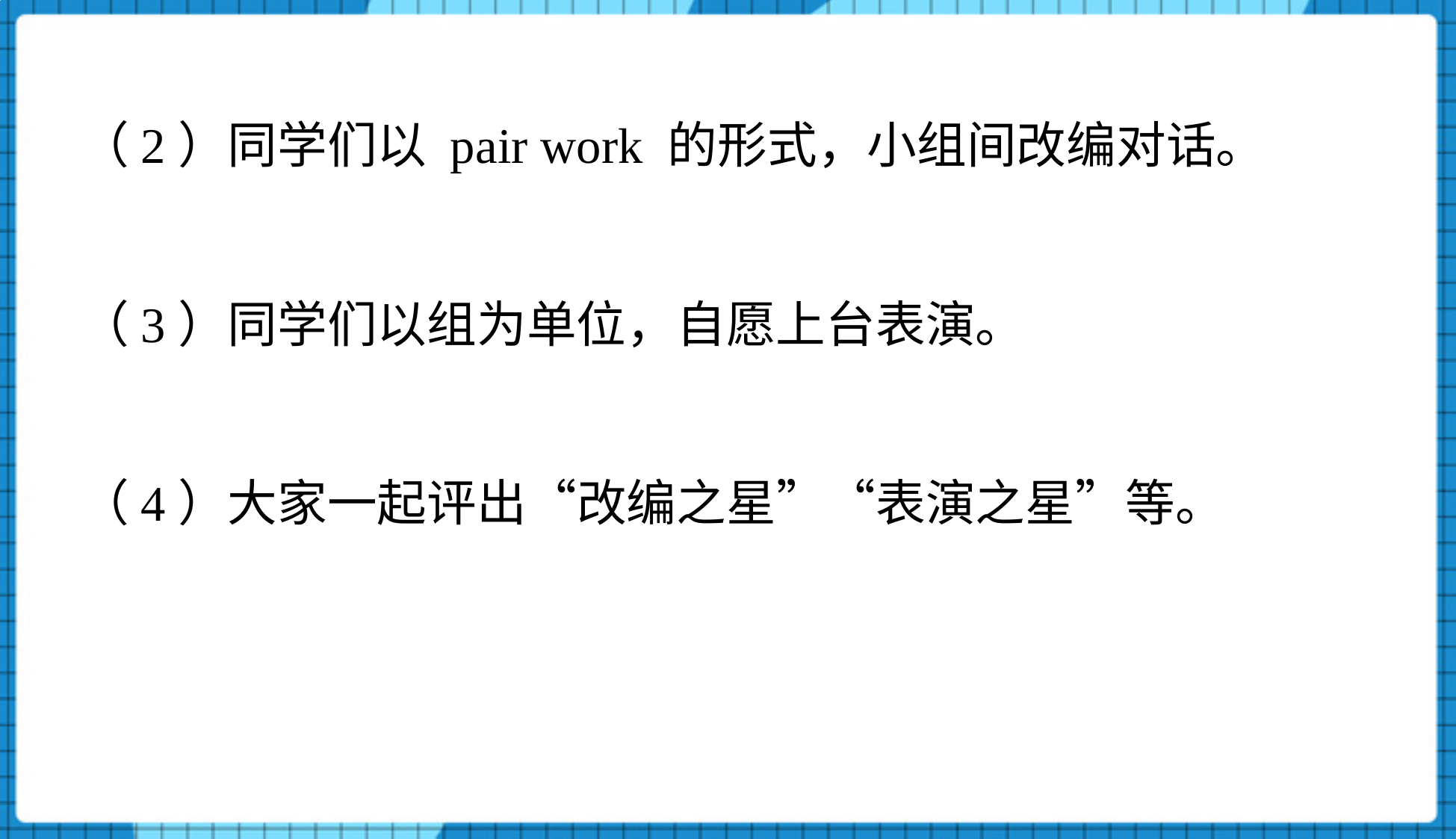

（2）同学们以 pair work 的形式，小组间改编对话。

（3）同学们以组为单位，自愿上台表演。

（4）大家一起评出“改编之星”“表演之星”等。